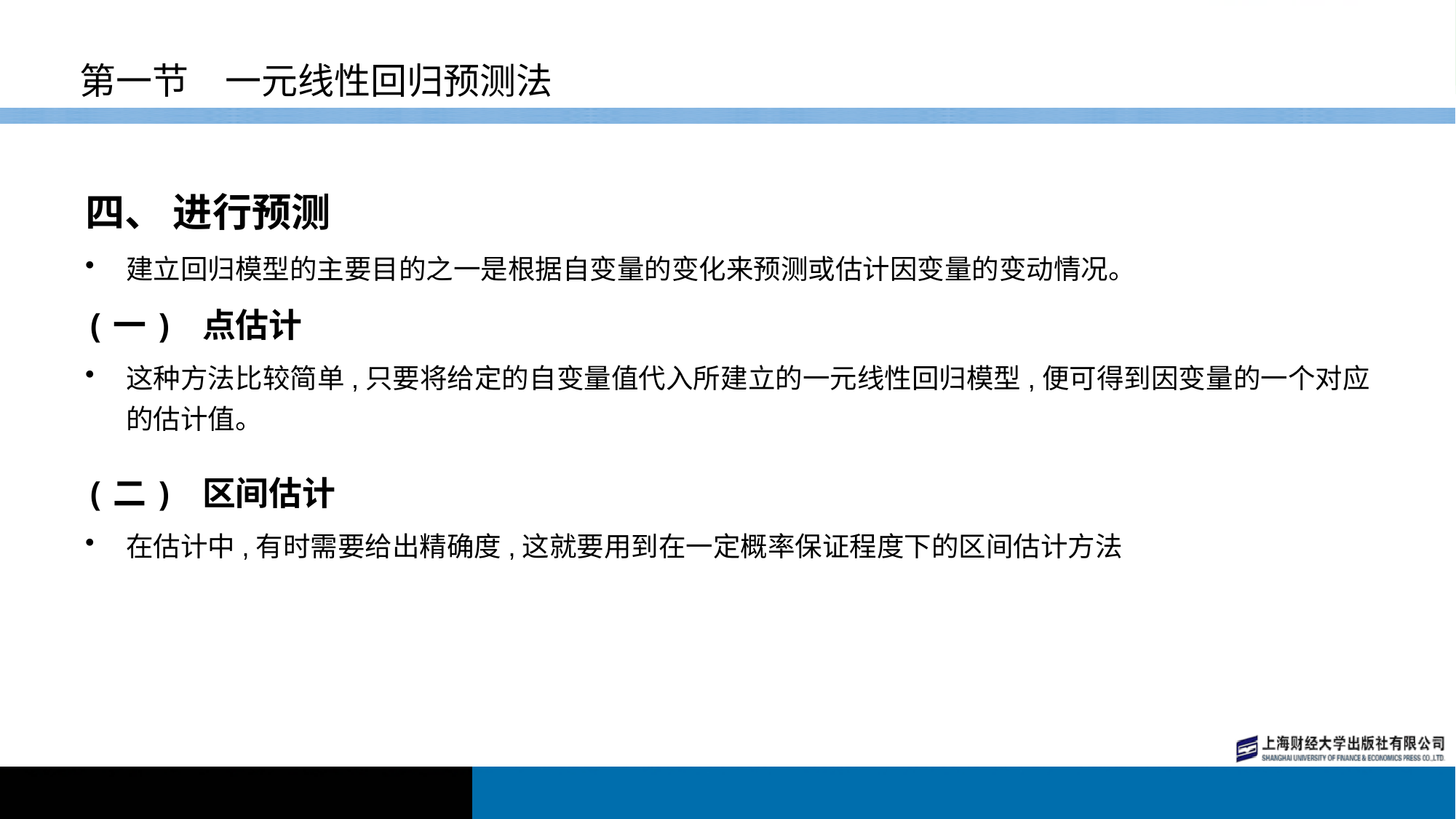

# 第一节　一元线性回归预测法
四、 进行预测
建立回归模型的主要目的之一是根据自变量的变化来预测或估计因变量的变动情况。
(一) 点估计
这种方法比较简单,只要将给定的自变量值代入所建立的一元线性回归模型,便可得到因变量的一个对应的估计值。
(二) 区间估计
在估计中,有时需要给出精确度,这就要用到在一定概率保证程度下的区间估计方法
6